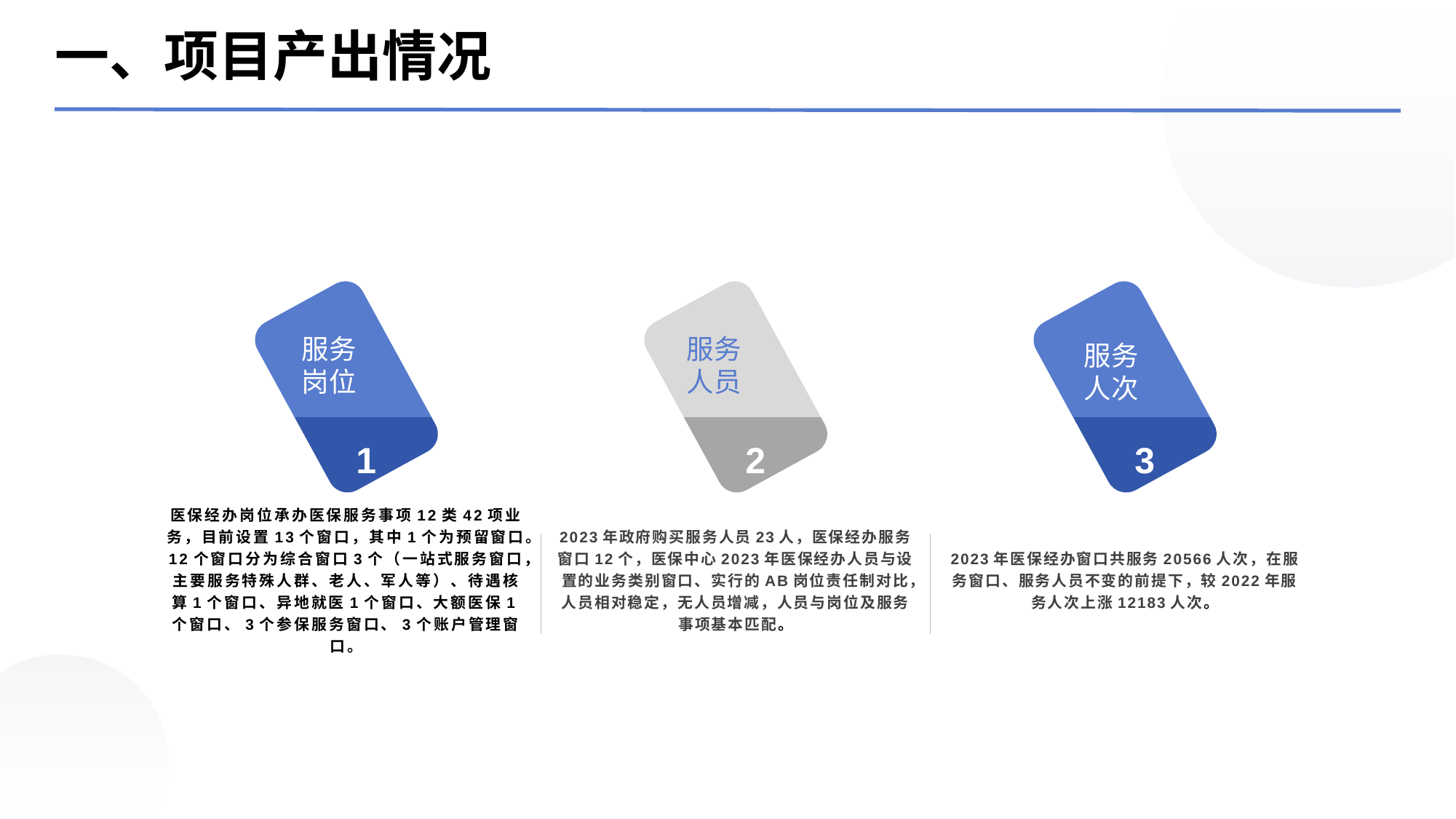

一、项目产出情况

服务岗位
服务人员
服务人次
1
2
3
医保经办岗位承办医保服务事项12类42项业务，目前设置13个窗口，其中1个为预留窗口。12个窗口分为综合窗口3个（一站式服务窗口，主要服务特殊人群、老人、军人等）、待遇核算1个窗口、异地就医1个窗口、大额医保1个窗口、3个参保服务窗口、3个账户管理窗口。
2023年政府购买服务人员23人，医保经办服务窗口12个，医保中心2023年医保经办人员与设置的业务类别窗口、实行的AB岗位责任制对比，人员相对稳定，无人员增减，人员与岗位及服务事项基本匹配。
2023年医保经办窗口共服务20566人次，在服务窗口、服务人员不变的前提下，较2022年服务人次上涨12183人次。